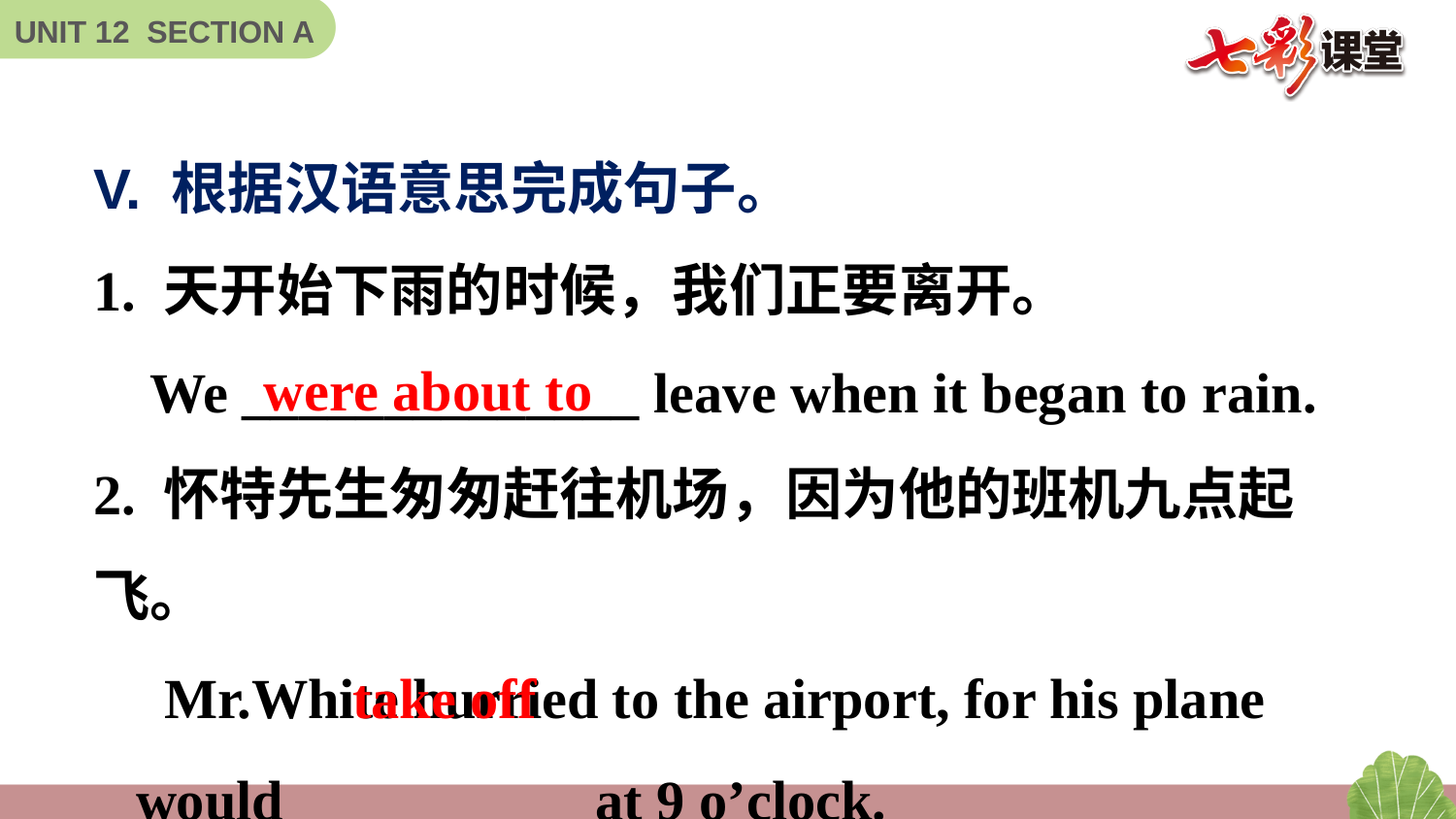

V. 根据汉语意思完成句子。
1. 天开始下雨的时候，我们正要离开。
    We ______________ leave when it began to rain.
2. 怀特先生匆匆赶往机场，因为他的班机九点起飞。
     Mr.White hurried to the airport, for his plane
   would __________ at 9 o’clock.
 were about to
take off